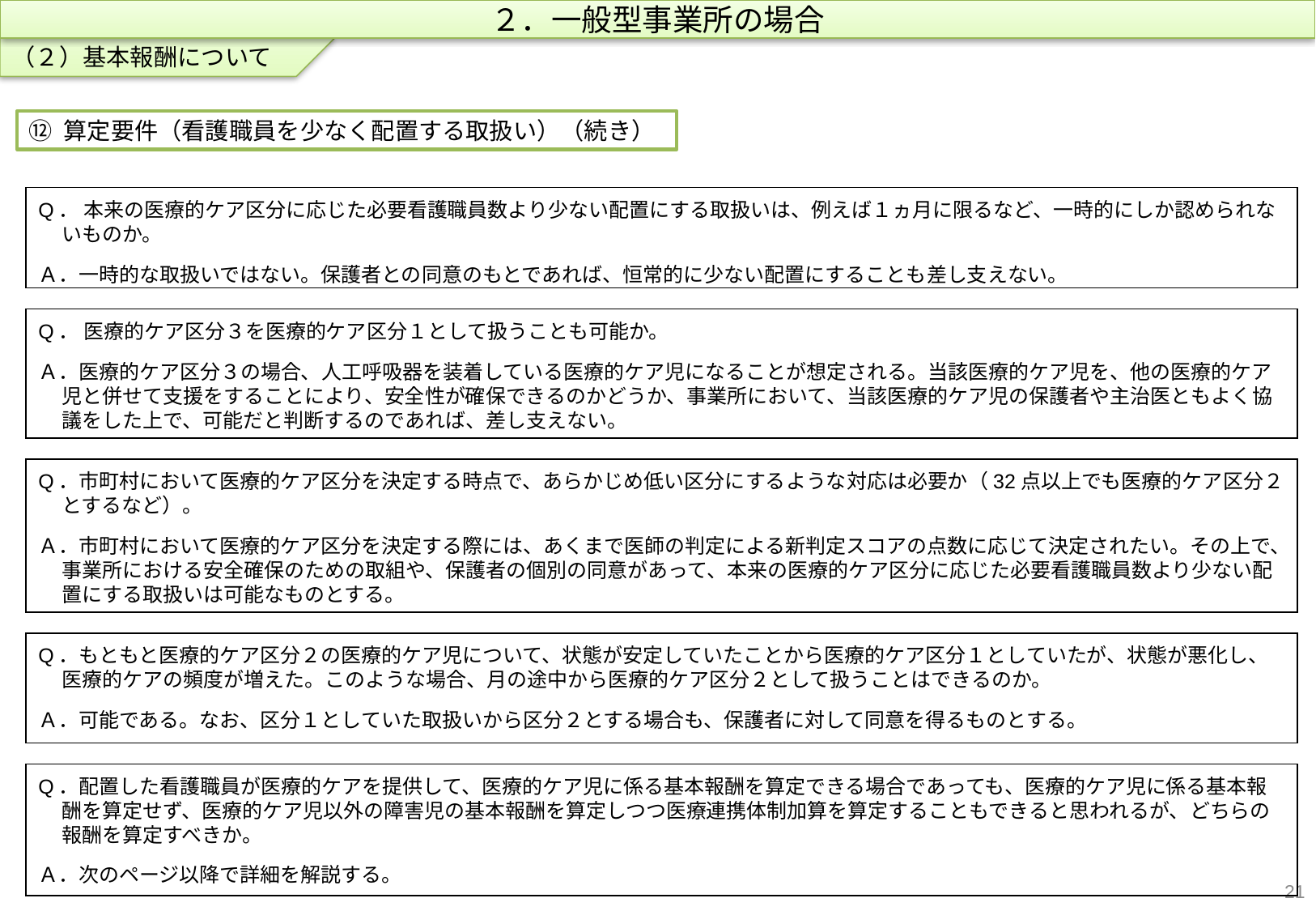

（２）基本報酬について
２．一般型事業所の場合
⑫ 算定要件（看護職員を少なく配置する取扱い）（続き）
Q． 本来の医療的ケア区分に応じた必要看護職員数より少ない配置にする取扱いは、例えば１ヵ月に限るなど、一時的にしか認められないものか。

Ａ．一時的な取扱いではない。保護者との同意のもとであれば、恒常的に少ない配置にすることも差し支えない。
Q． 医療的ケア区分３を医療的ケア区分１として扱うことも可能か。

Ａ．医療的ケア区分３の場合、人工呼吸器を装着している医療的ケア児になることが想定される。当該医療的ケア児を、他の医療的ケア児と併せて支援をすることにより、安全性が確保できるのかどうか、事業所において、当該医療的ケア児の保護者や主治医ともよく協議をした上で、可能だと判断するのであれば、差し支えない。
Q．市町村において医療的ケア区分を決定する時点で、あらかじめ低い区分にするような対応は必要か（32点以上でも医療的ケア区分２とするなど）。

Ａ．市町村において医療的ケア区分を決定する際には、あくまで医師の判定による新判定スコアの点数に応じて決定されたい。その上で、事業所における安全確保のための取組や、保護者の個別の同意があって、本来の医療的ケア区分に応じた必要看護職員数より少ない配置にする取扱いは可能なものとする。
Q．もともと医療的ケア区分２の医療的ケア児について、状態が安定していたことから医療的ケア区分１としていたが、状態が悪化し、医療的ケアの頻度が増えた。このような場合、月の途中から医療的ケア区分２として扱うことはできるのか。

Ａ．可能である。なお、区分１としていた取扱いから区分２とする場合も、保護者に対して同意を得るものとする。
Q．配置した看護職員が医療的ケアを提供して、医療的ケア児に係る基本報酬を算定できる場合であっても、医療的ケア児に係る基本報酬を算定せず、医療的ケア児以外の障害児の基本報酬を算定しつつ医療連携体制加算を算定することもできると思われるが、どちらの報酬を算定すべきか。

Ａ．次のページ以降で詳細を解説する。
21